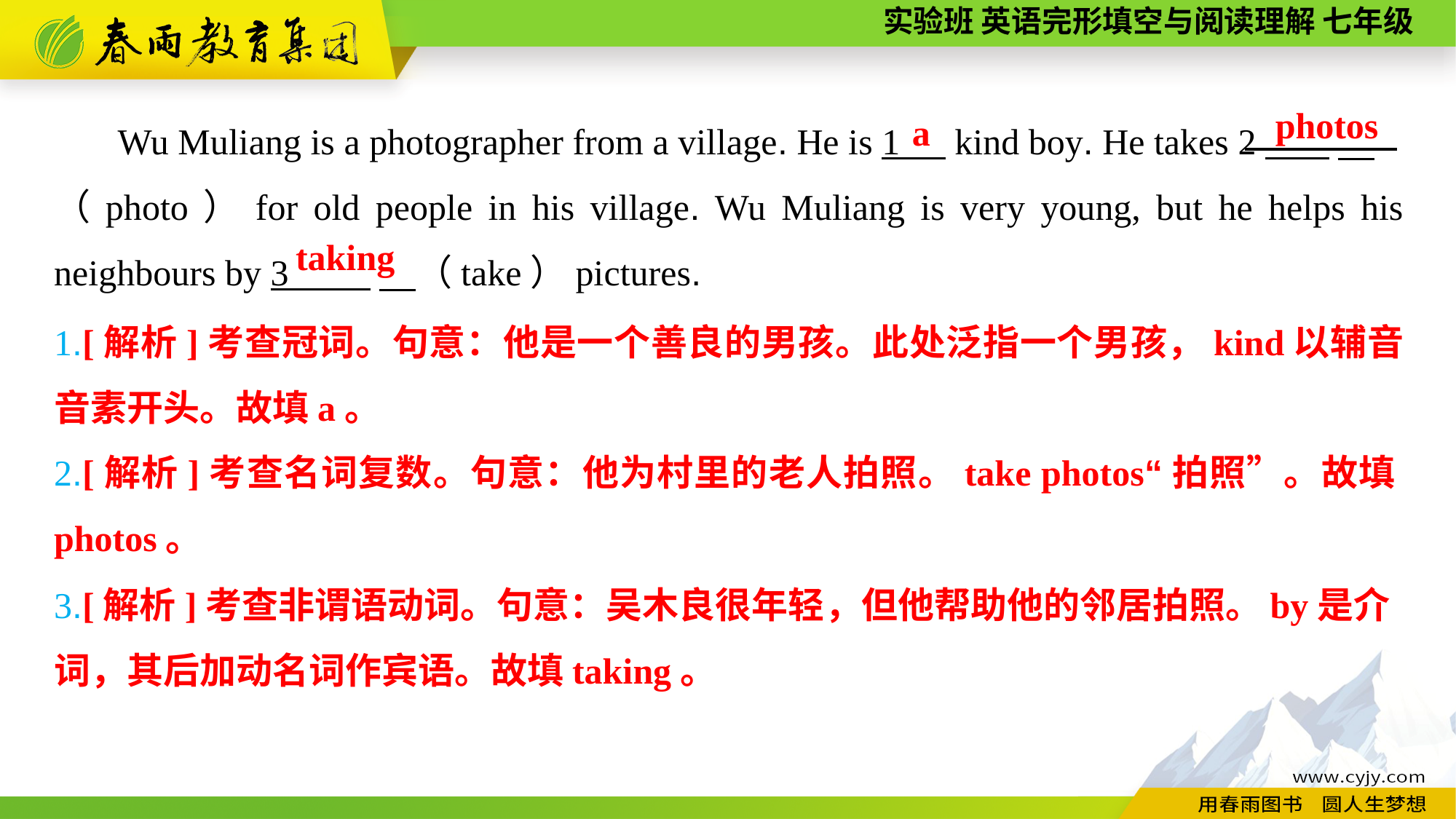

Wu Muliang is a photographer from a village. He is 1      kind boy. He takes 2
（photo）for old people in his village. Wu Muliang is very young, but he helps his neighbours by 3         　（take）pictures.
photos
 a
taking
1.[解析]考查冠词。句意：他是一个善良的男孩。此处泛指一个男孩，kind以辅音音素开头。故填a。
2.[解析]考查名词复数。句意：他为村里的老人拍照。take photos“拍照”。故填photos。
3.[解析]考查非谓语动词。句意：吴木良很年轻，但他帮助他的邻居拍照。by是介
词，其后加动名词作宾语。故填taking。